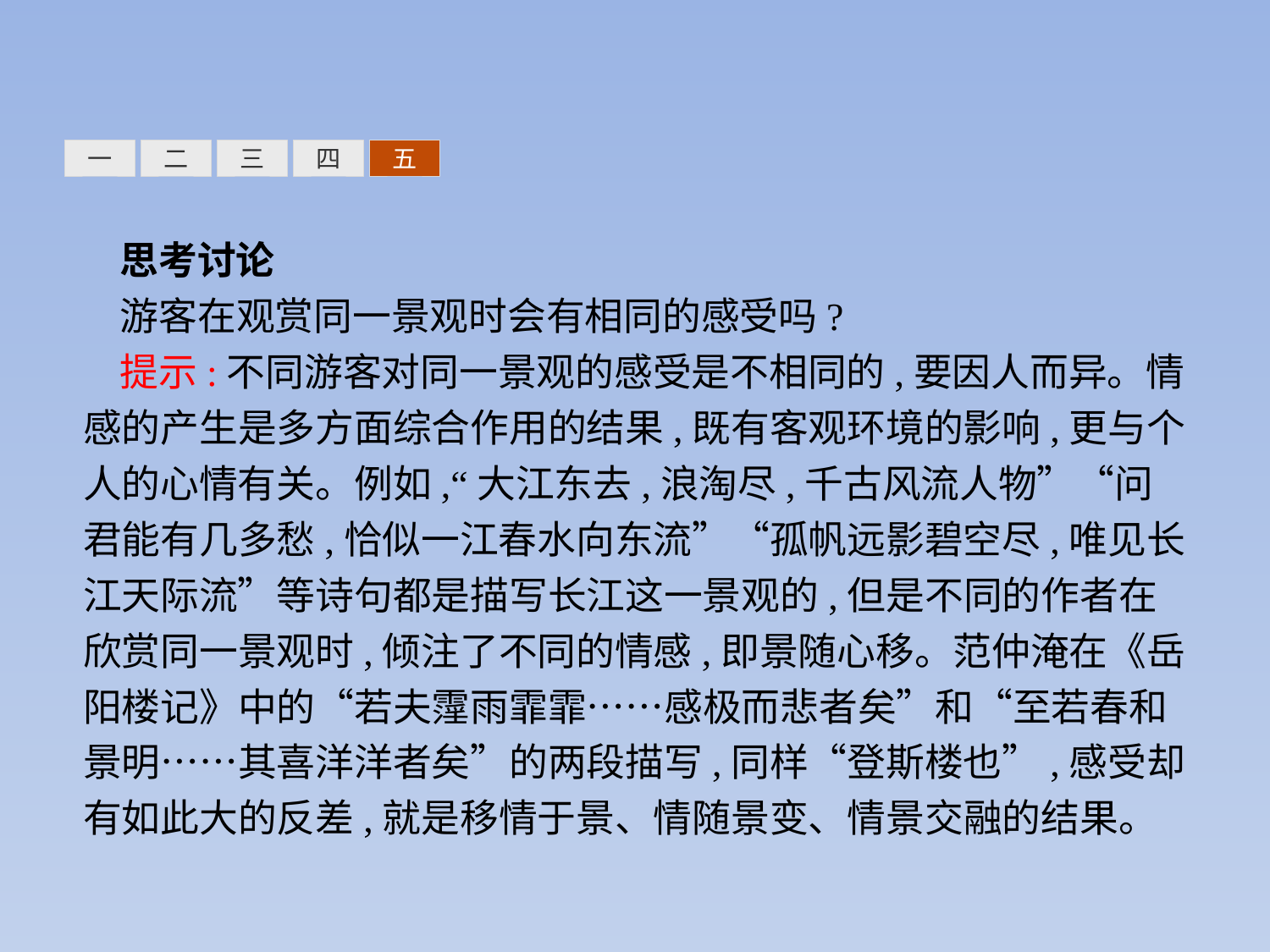

三
四
五
一
二
思考讨论
游客在观赏同一景观时会有相同的感受吗?
提示:不同游客对同一景观的感受是不相同的,要因人而异。情感的产生是多方面综合作用的结果,既有客观环境的影响,更与个人的心情有关。例如,“大江东去,浪淘尽,千古风流人物”“问君能有几多愁,恰似一江春水向东流”“孤帆远影碧空尽,唯见长江天际流”等诗句都是描写长江这一景观的,但是不同的作者在欣赏同一景观时,倾注了不同的情感,即景随心移。范仲淹在《岳阳楼记》中的“若夫霪雨霏霏……感极而悲者矣”和“至若春和景明……其喜洋洋者矣”的两段描写,同样“登斯楼也”,感受却有如此大的反差,就是移情于景、情随景变、情景交融的结果。